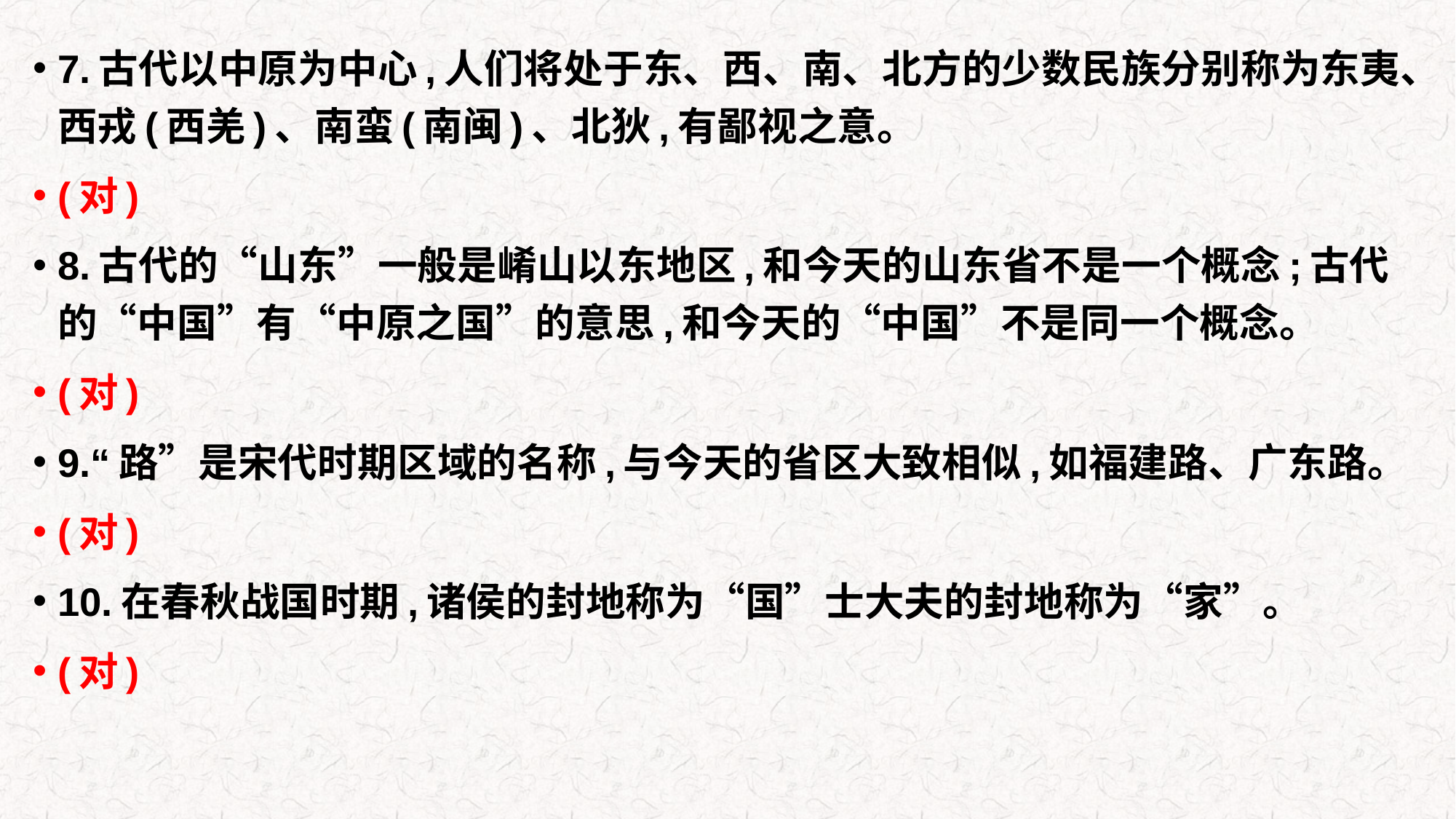

7.古代以中原为中心,人们将处于东、西、南、北方的少数民族分别称为东夷、西戎(西羌)、南蛮(南闽)、北狄,有鄙视之意。
(对)
8.古代的“山东”一般是崤山以东地区,和今天的山东省不是一个概念;古代的“中国”有“中原之国”的意思,和今天的“中国”不是同一个概念。
(对)
9.“路”是宋代时期区域的名称,与今天的省区大致相似,如福建路、广东路。
(对)
10.在春秋战国时期,诸侯的封地称为“国”士大夫的封地称为“家”。
(对)